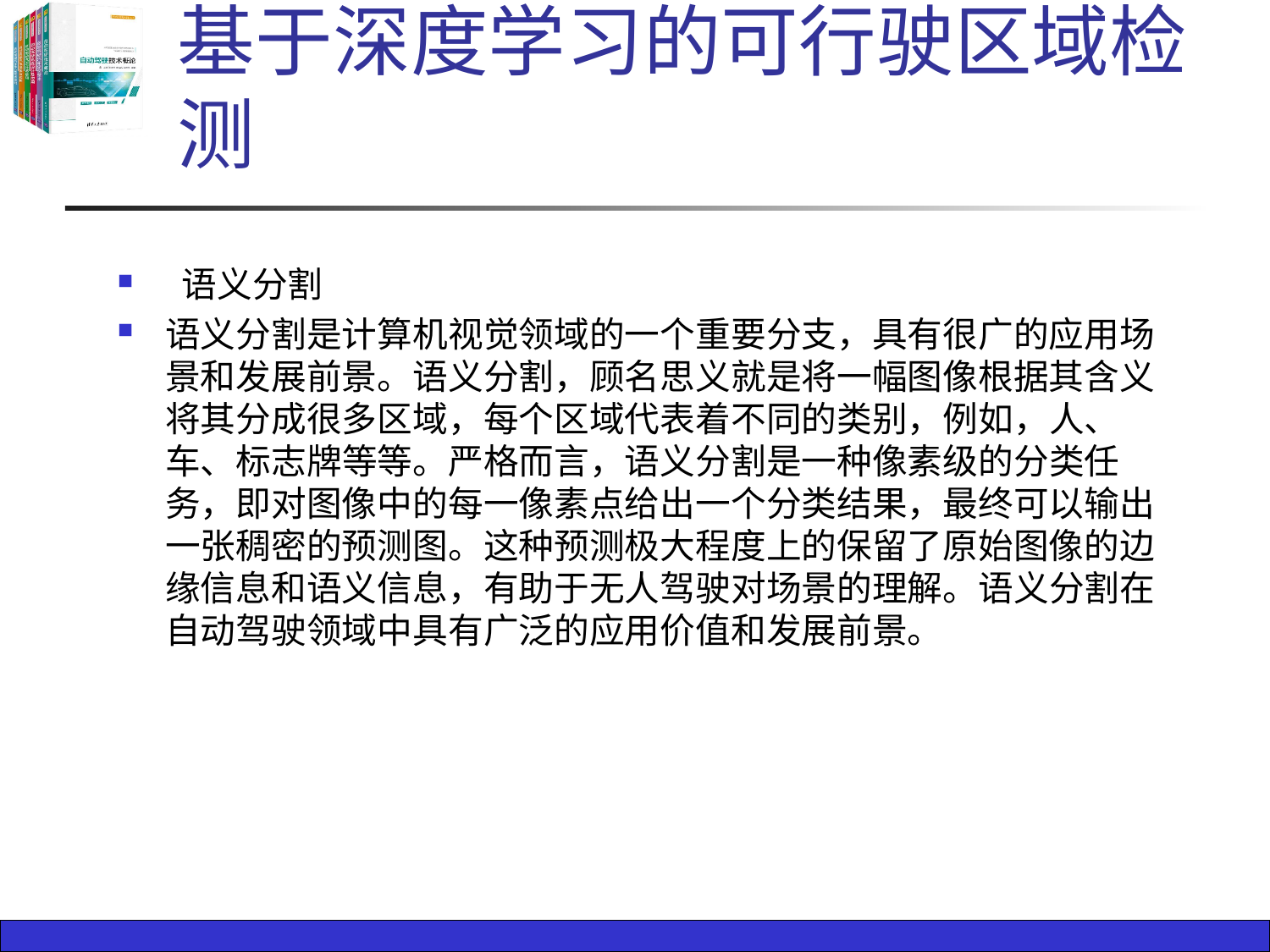

# 基于深度学习的可行驶区域检测
 语义分割
语义分割是计算机视觉领域的一个重要分支，具有很广的应用场景和发展前景。语义分割，顾名思义就是将一幅图像根据其含义将其分成很多区域，每个区域代表着不同的类别，例如，人、车、标志牌等等。严格而言，语义分割是一种像素级的分类任务，即对图像中的每一像素点给出一个分类结果，最终可以输出一张稠密的预测图。这种预测极大程度上的保留了原始图像的边缘信息和语义信息，有助于无人驾驶对场景的理解。语义分割在自动驾驶领域中具有广泛的应用价值和发展前景。